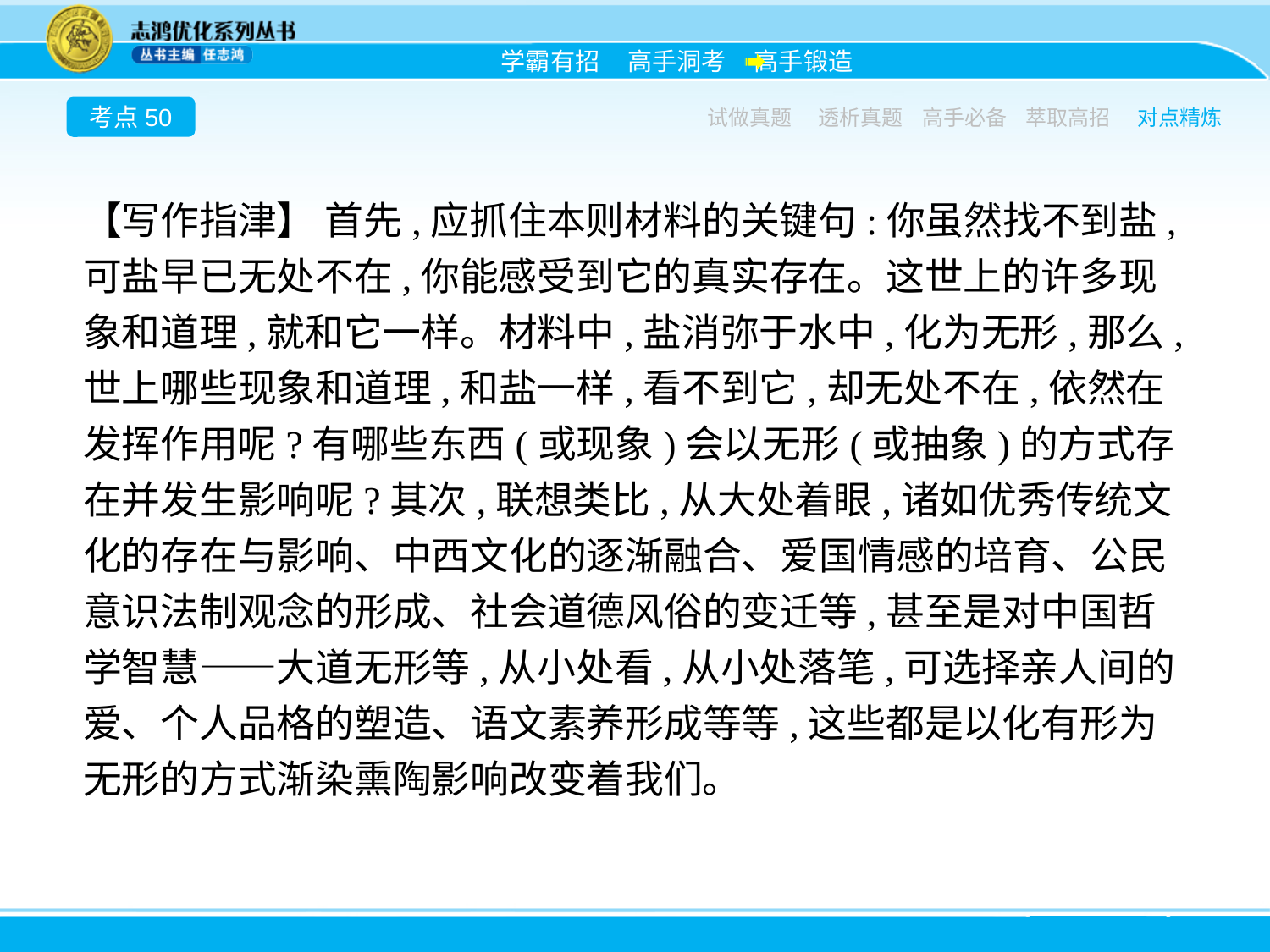

考点50
试做真题
透析真题
高手必备
萃取高招
对点精炼
【写作指津】 首先,应抓住本则材料的关键句:你虽然找不到盐,可盐早已无处不在,你能感受到它的真实存在。这世上的许多现象和道理,就和它一样。材料中,盐消弥于水中,化为无形,那么,世上哪些现象和道理,和盐一样,看不到它,却无处不在,依然在发挥作用呢?有哪些东西(或现象)会以无形(或抽象)的方式存在并发生影响呢?其次,联想类比,从大处着眼,诸如优秀传统文化的存在与影响、中西文化的逐渐融合、爱国情感的培育、公民意识法制观念的形成、社会道德风俗的变迁等,甚至是对中国哲学智慧——大道无形等,从小处看,从小处落笔,可选择亲人间的爱、个人品格的塑造、语文素养形成等等,这些都是以化有形为无形的方式渐染熏陶影响改变着我们。